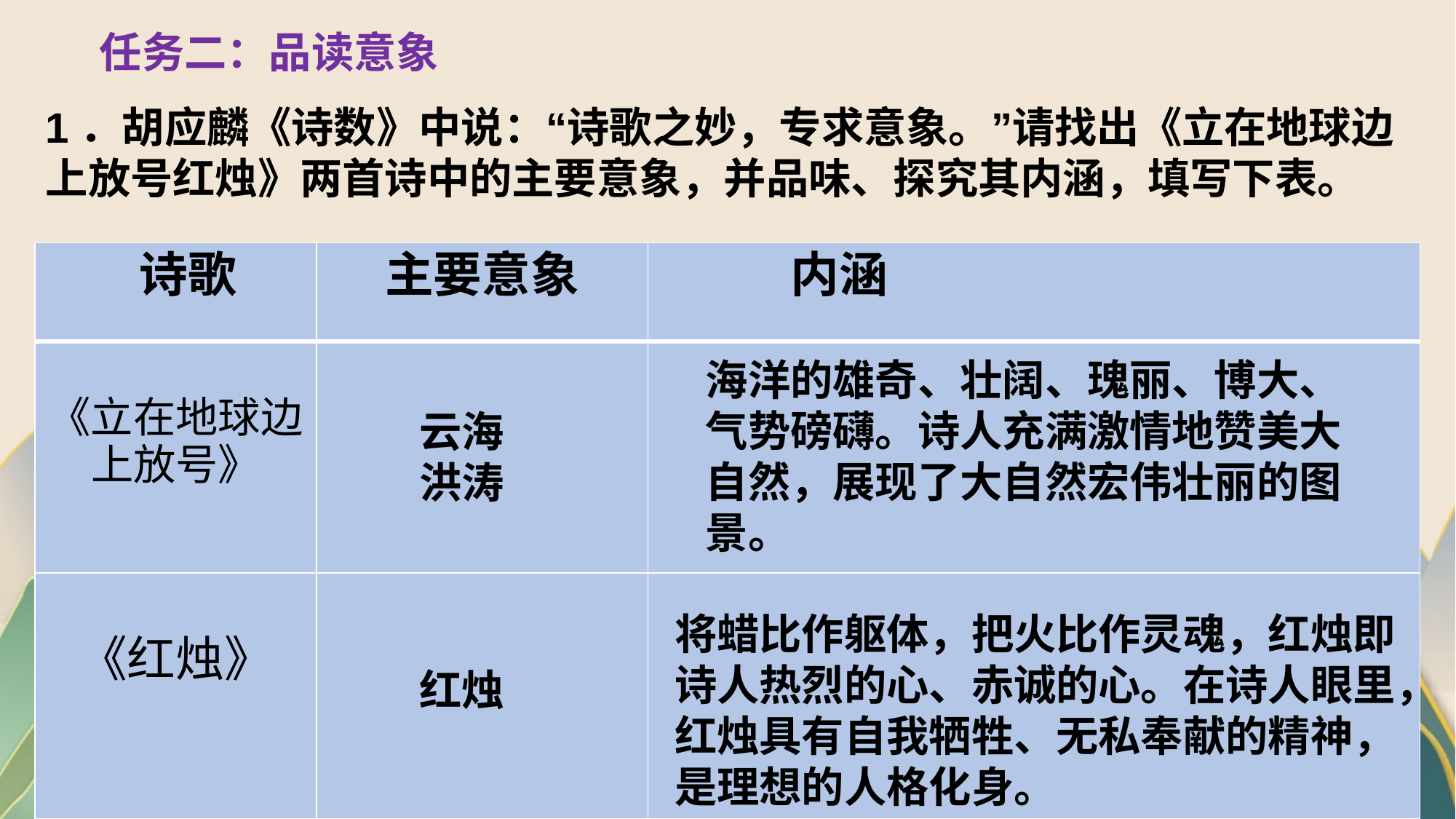

任务二：品读意象
1．胡应麟《诗数》中说：“诗歌之妙，专求意象。”请找出《立在地球边上放号红烛》两首诗中的主要意象，并品味、探究其内涵，填写下表。
| 诗歌 | 主要意象 | 内涵 |
| --- | --- | --- |
| 《立在地球边上放号》 |  |  |
| 《红烛》 |  |  |
海洋的雄奇、壮阔、瑰丽、博大、气势磅礴。诗人充满激情地赞美大自然，展现了大自然宏伟壮丽的图景。
云海
洪涛
将蜡比作躯体，把火比作灵魂，红烛即诗人热烈的心、赤诚的心。在诗人眼里，红烛具有自我牺牲、无私奉献的精神，是理想的人格化身。
红烛